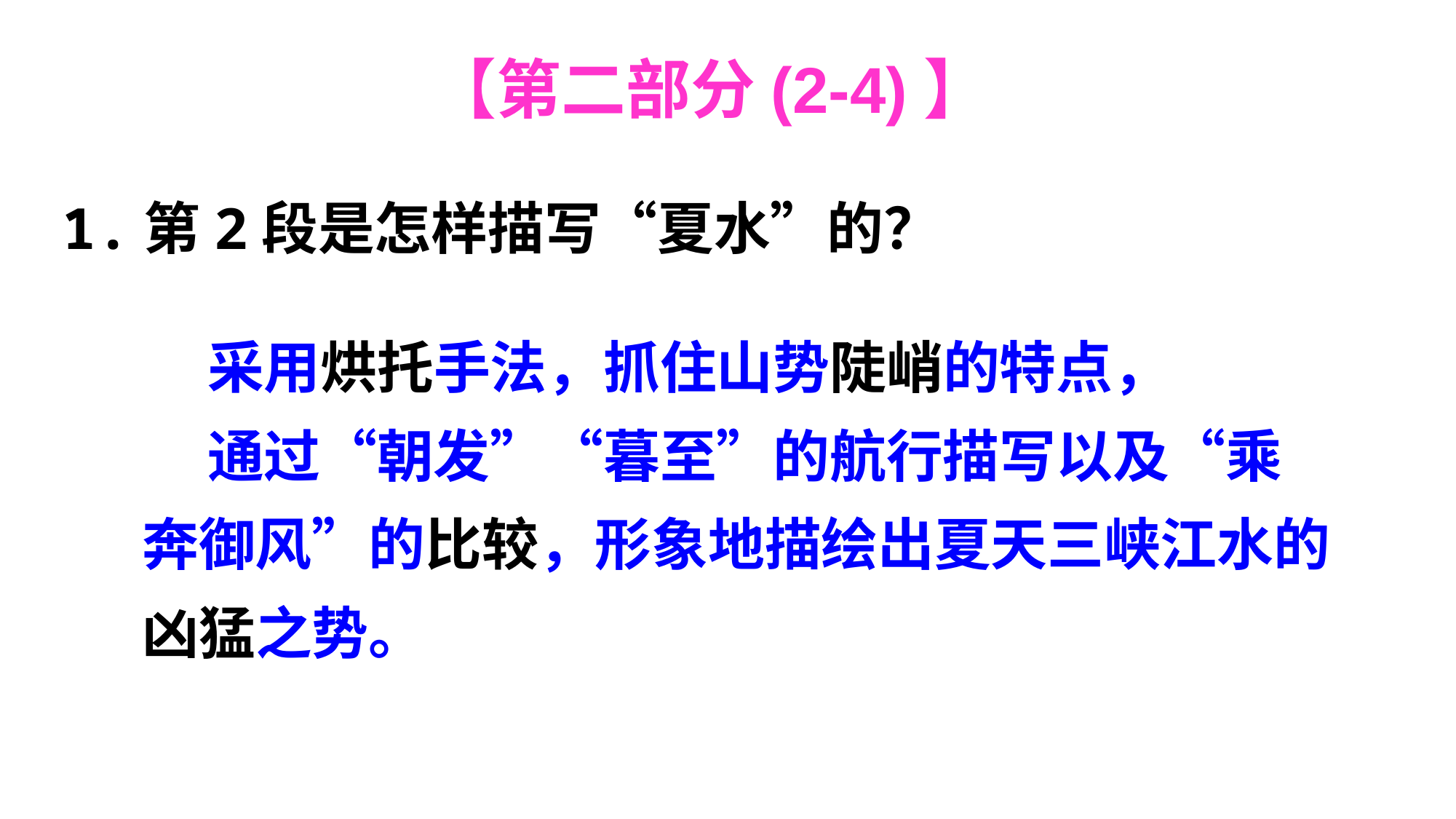

【第二部分(2-4)】
1.第2段是怎样描写“夏水”的？
    采用烘托手法，抓住山势陡峭的特点，
    通过“朝发”“暮至”的航行描写以及“乘奔御风”的比较，形象地描绘出夏天三峡江水的凶猛之势。